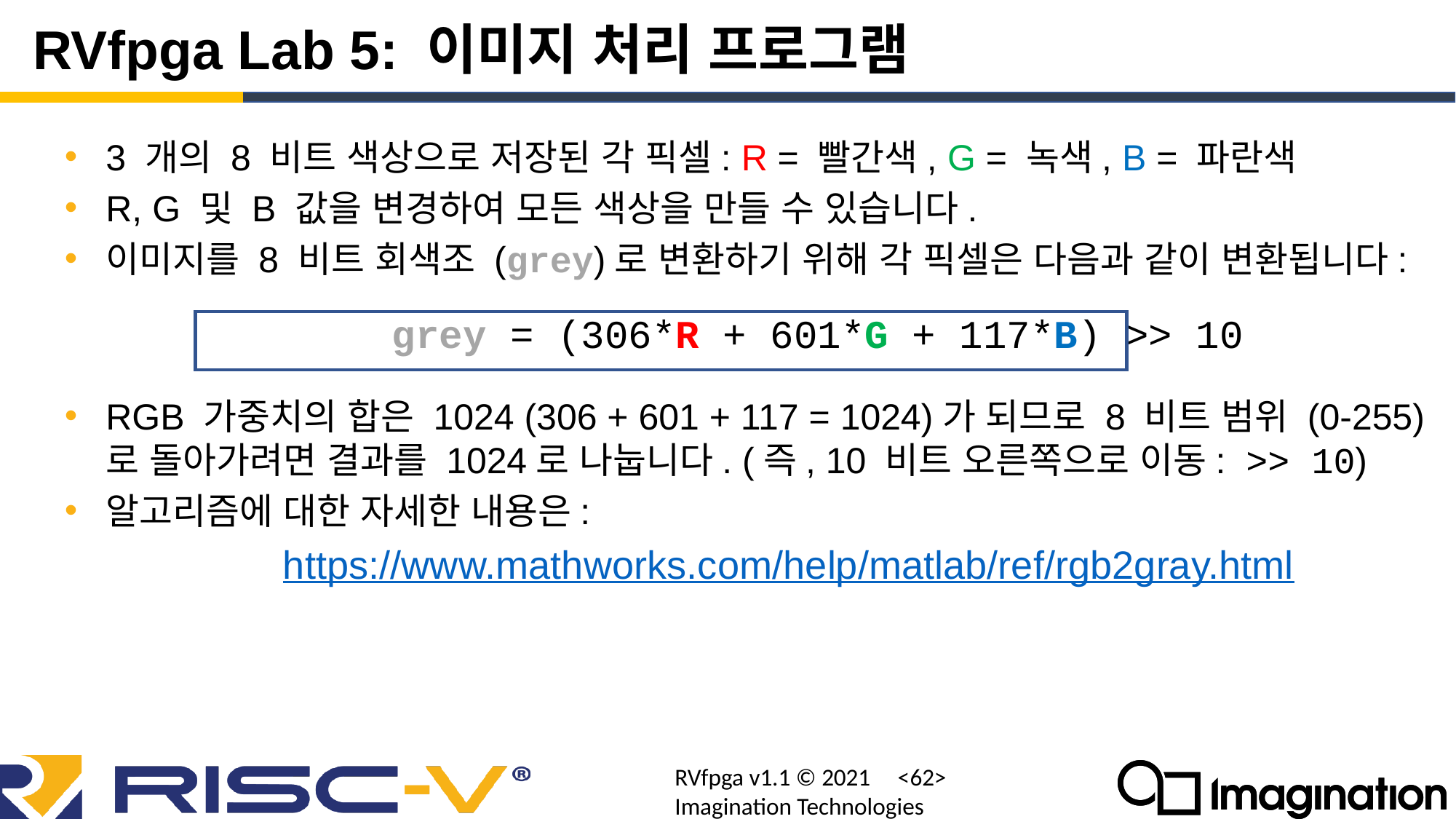

# RVfpga Lab 5: 이미지 처리 프로그램
3 개의 8 비트 색상으로 저장된 각 픽셀: R = 빨간색, G = 녹색, B = 파란색
R, G 및 B 값을 변경하여 모든 색상을 만들 수 있습니다.
이미지를 8 비트 회색조 (grey)로 변환하기 위해 각 픽셀은 다음과 같이 변환됩니다:

			grey = (306*R + 601*G + 117*B) >> 10

RGB 가중치의 합은 1024 (306 + 601 + 117 = 1024)가 되므로 8 비트 범위 (0-255)로 돌아가려면 결과를 1024로 나눕니다. (즉, 10 비트 오른쪽으로 이동:  >> 10)
알고리즘에 대한 자세한 내용은:
		https://www.mathworks.com/help/matlab/ref/rgb2gray.html